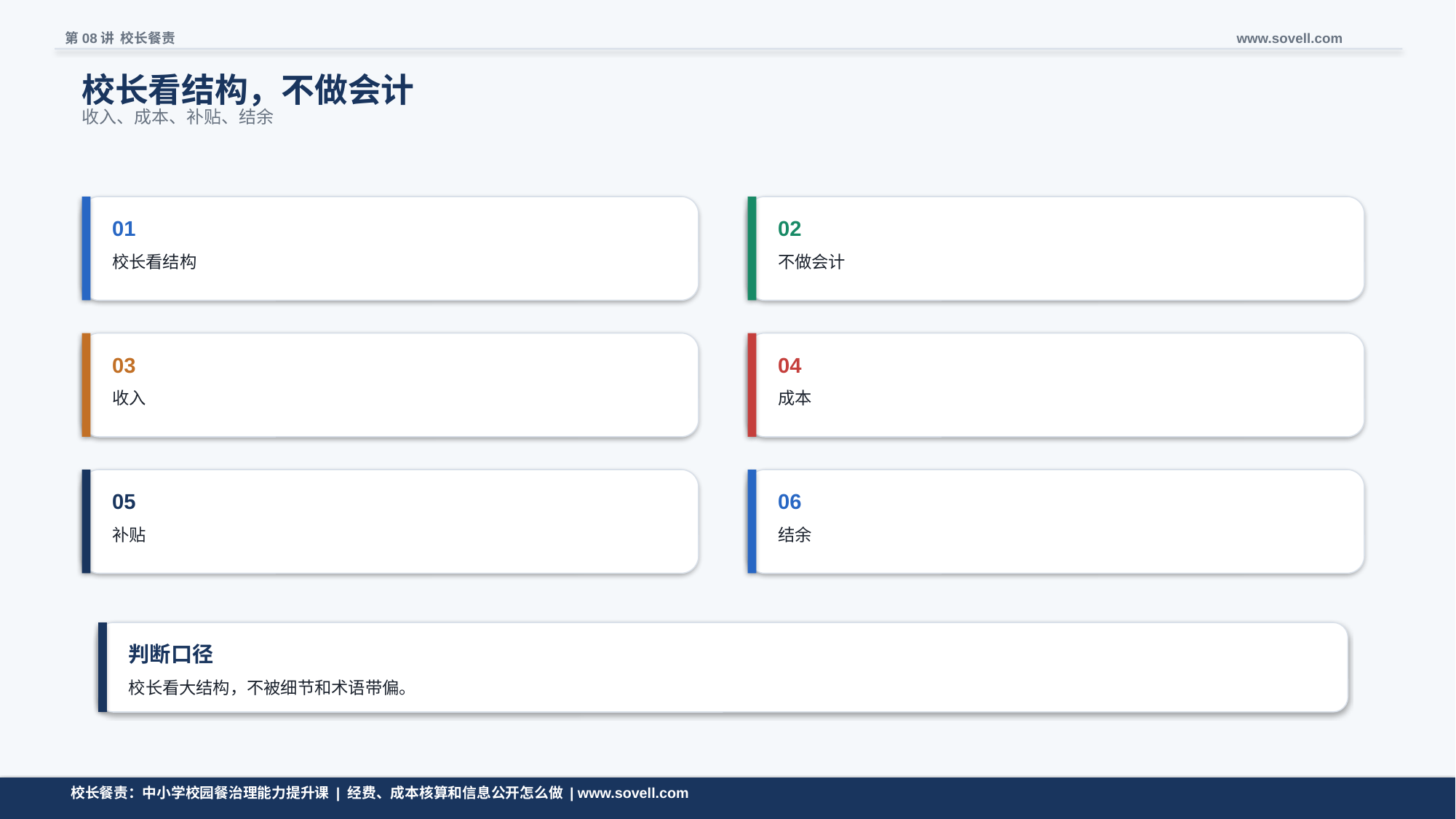

第08讲  校长餐责
www.sovell.com

校长看结构，不做会计
收入、成本、补贴、结余

01
02
校长看结构
不做会计

03
04
收入
成本

05
06
补贴
结余

判断口径
校长看大结构，不被细节和术语带偏。

清单不是越长越好，而是要帮助校长快速判断。
校长餐责：中小学校园餐治理能力提升课 | 经费、成本核算和信息公开怎么做 | www.sovell.com